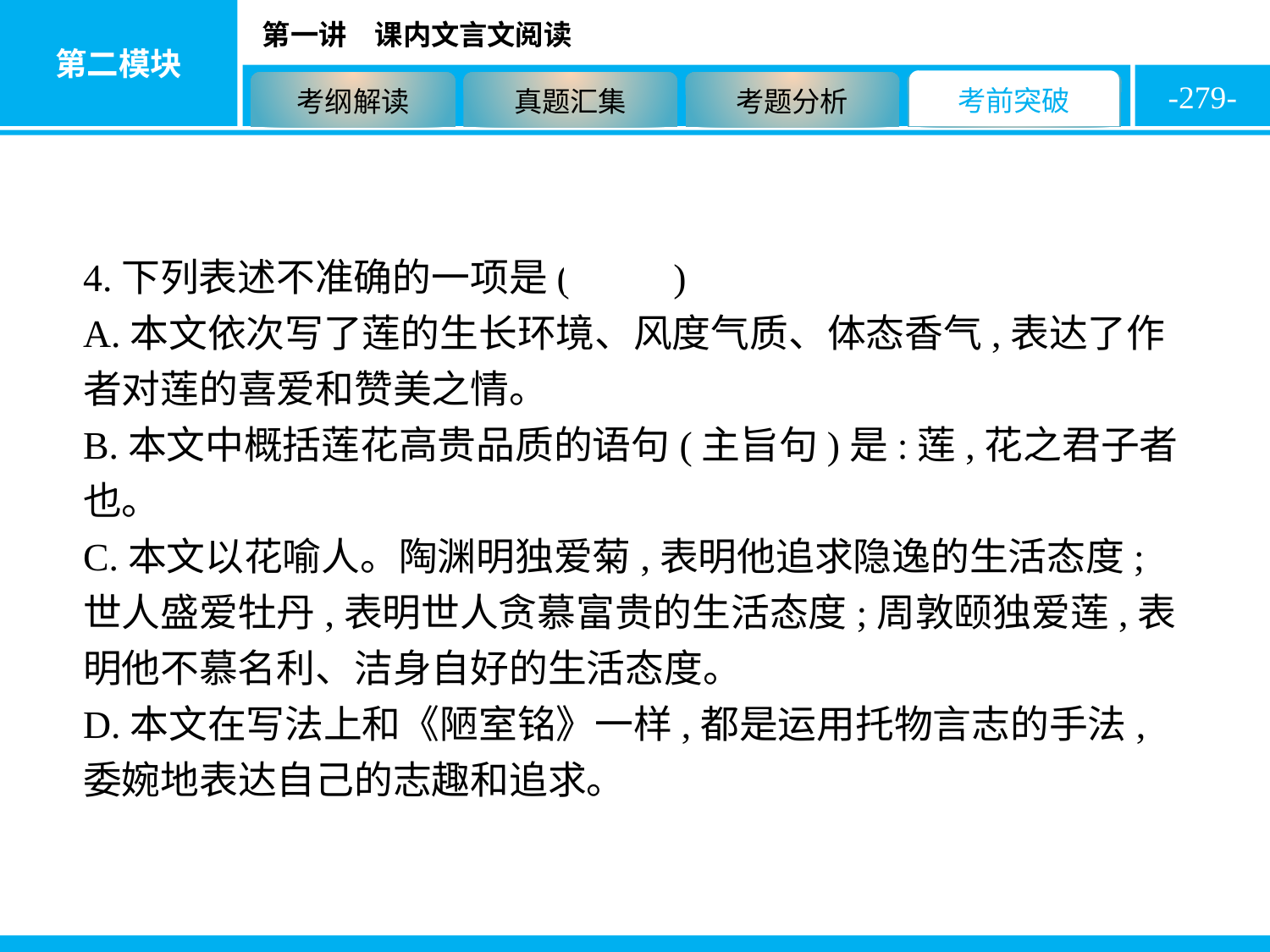

-279-
4.下列表述不准确的一项是(    A    )
A.本文依次写了莲的生长环境、风度气质、体态香气,表达了作者对莲的喜爱和赞美之情。
B.本文中概括莲花高贵品质的语句(主旨句)是:莲,花之君子者也。
C.本文以花喻人。陶渊明独爱菊,表明他追求隐逸的生活态度;世人盛爱牡丹,表明世人贪慕富贵的生活态度;周敦颐独爱莲,表明他不慕名利、洁身自好的生活态度。
D.本文在写法上和《陋室铭》一样,都是运用托物言志的手法,委婉地表达自己的志趣和追求。